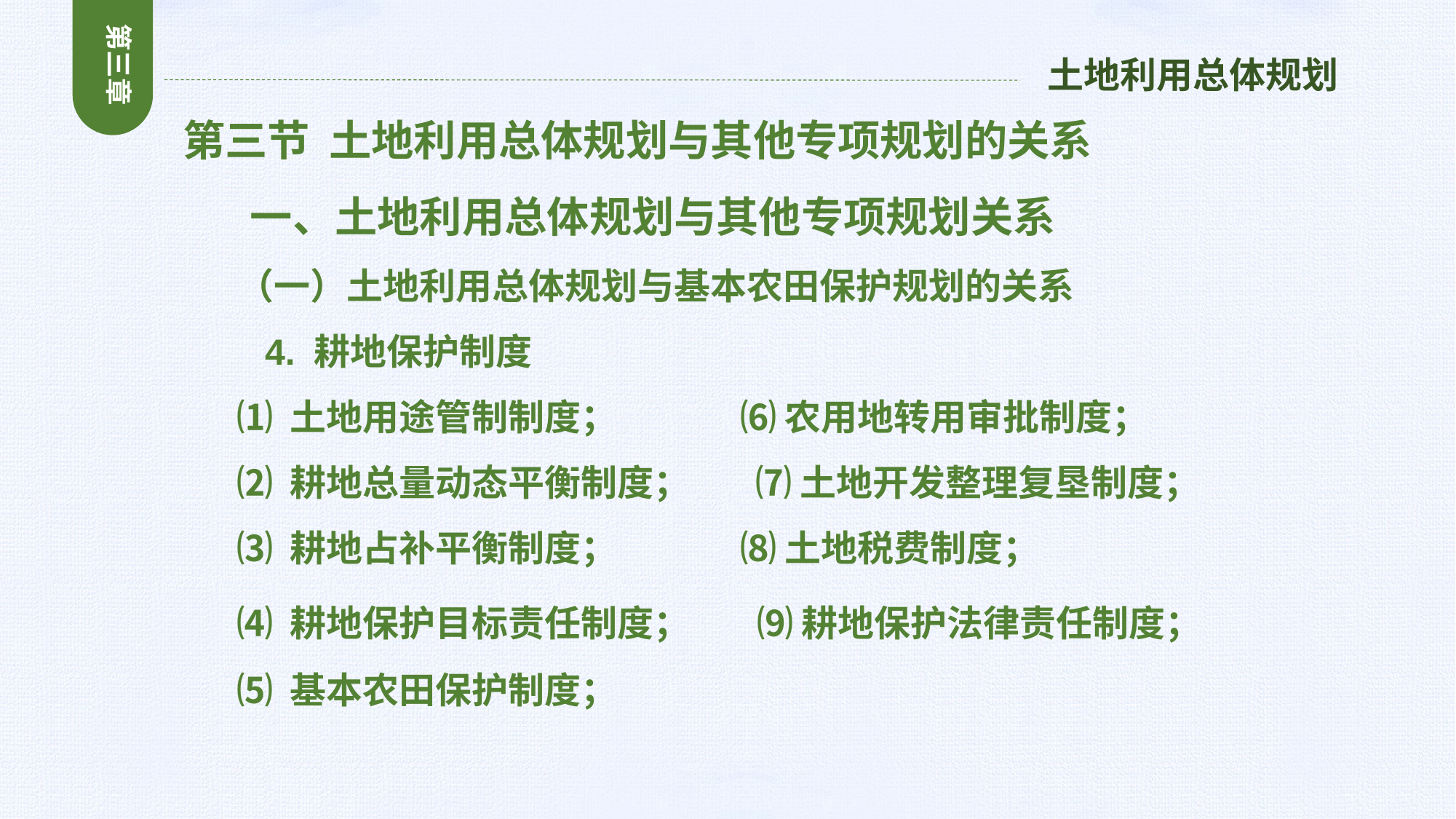

第三章
土地利用总体规划
 第三节  土地利用总体规划与其他专项规划的关系
        一、土地利用总体规划与其他专项规划关系
        （一）土地利用总体规划与基本农田保护规划的关系
          4. 耕地保护制度
         ⑴ 土地用途管制制度；               ⑹ 农用地转用审批制度；
         ⑵ 耕地总量动态平衡制度；        ⑺ 土地开发整理复垦制度；
         ⑶ 耕地占补平衡制度；               ⑻ 土地税费制度；
         ⑷ 耕地保护目标责任制度；        ⑼ 耕地保护法律责任制度；
         ⑸ 基本农田保护制度；